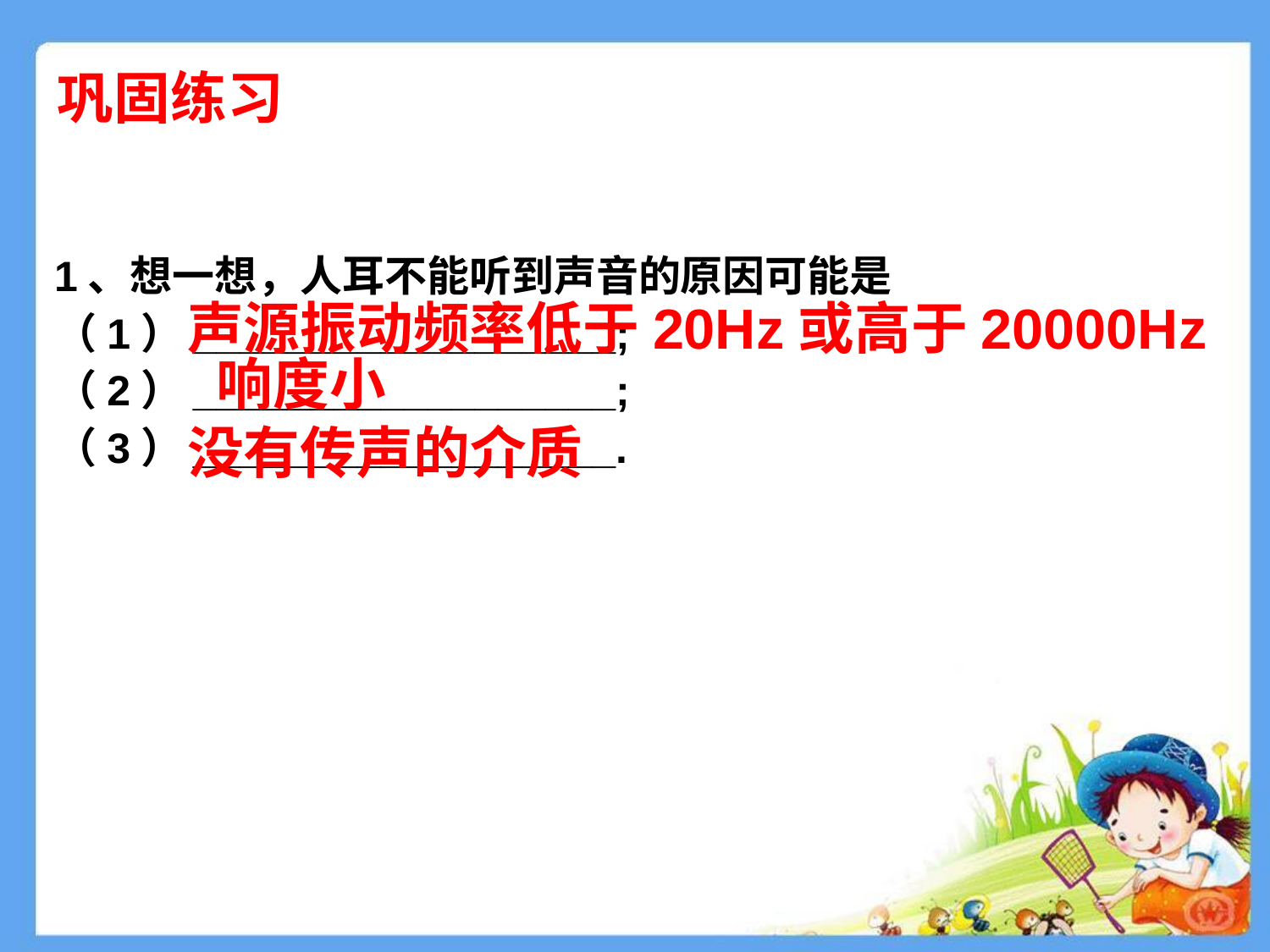

巩固练习
1、想一想，人耳不能听到声音的原因可能是
（1）__________________;
（2）__________________;
（3）__________________.
声源振动频率低于20Hz或高于20000Hz
响度小
没有传声的介质